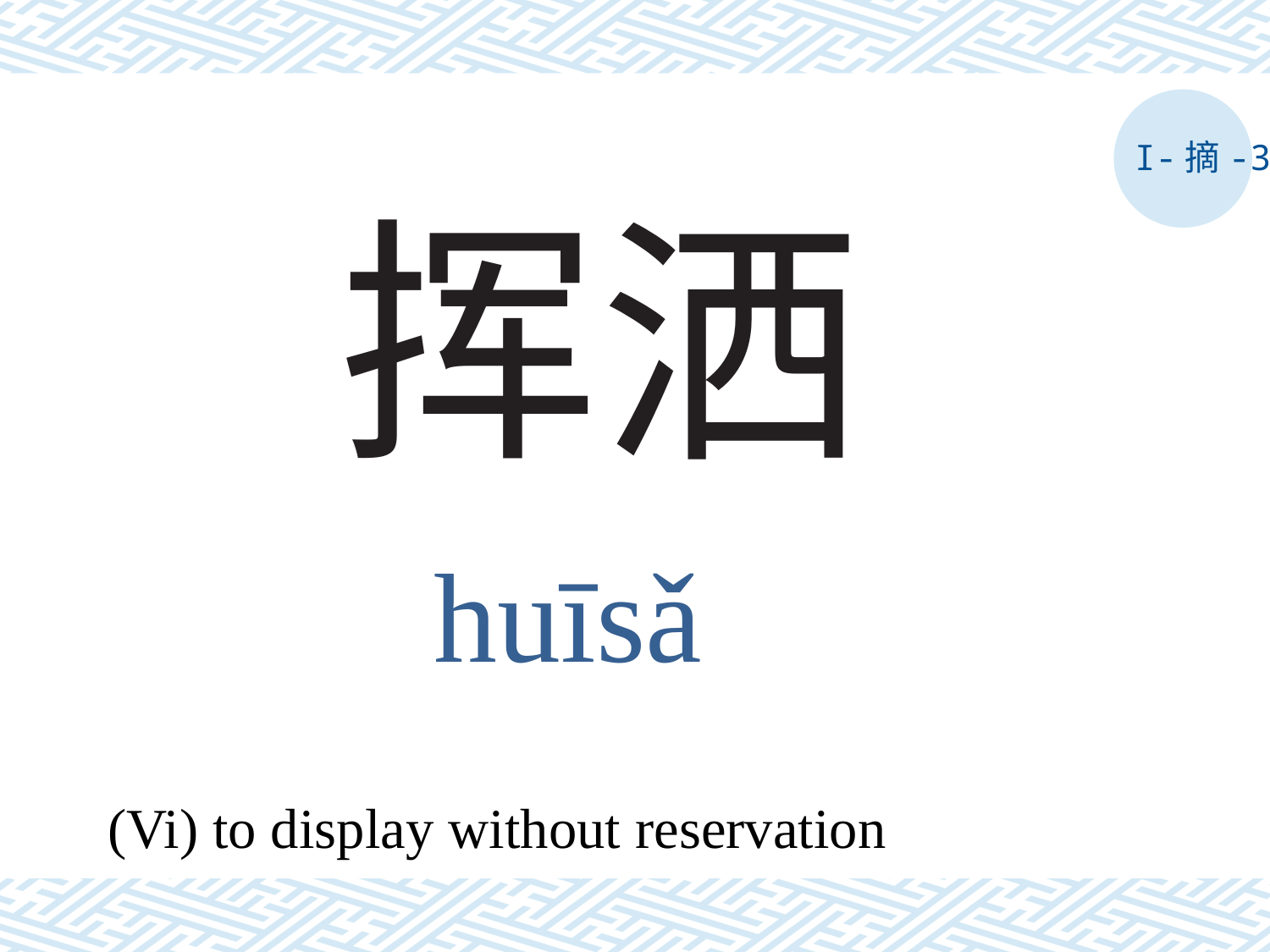

I-摘-3

# 挥洒
huīsǎ
(Vi) to display without reservation